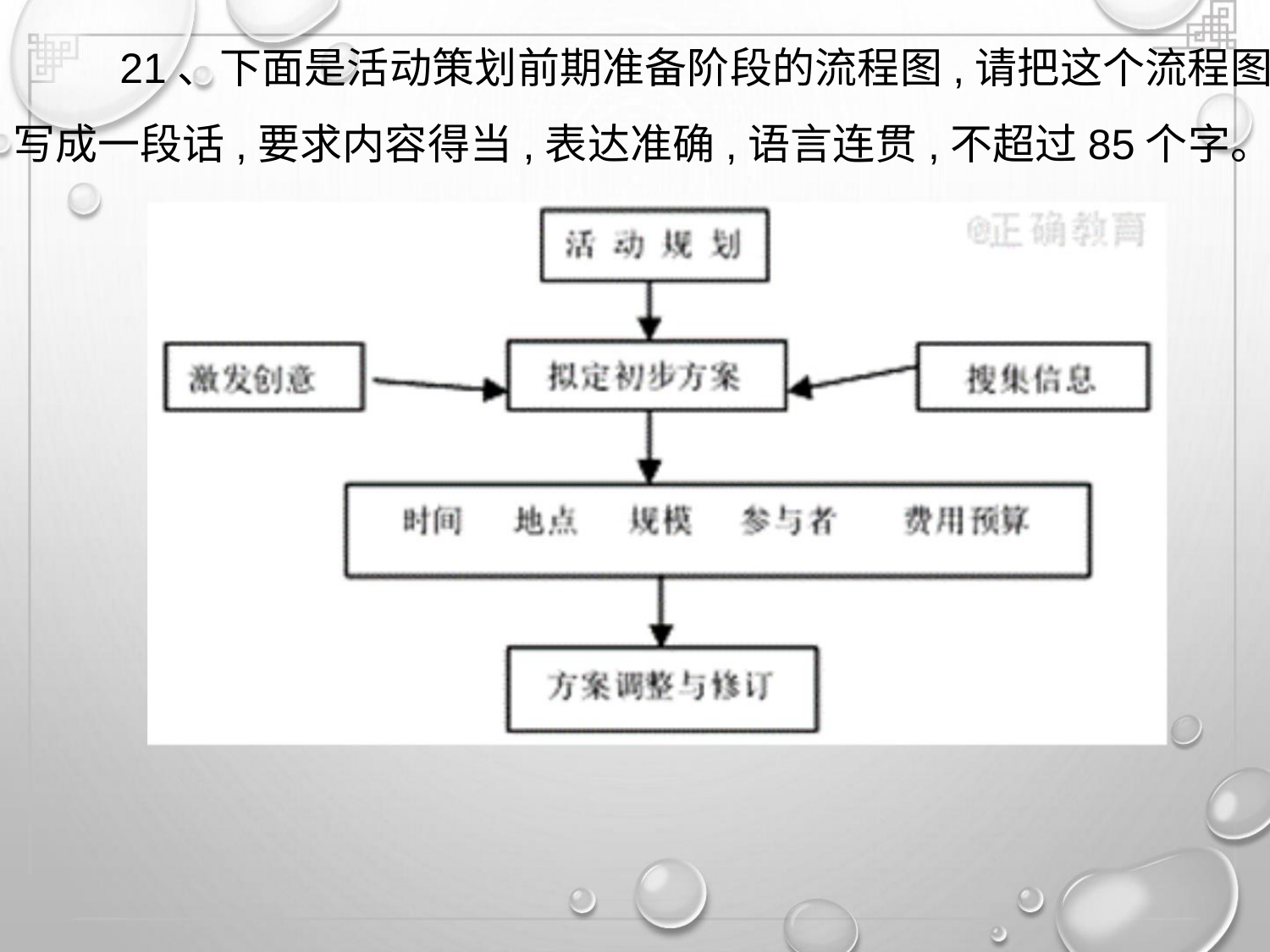

21、下面是活动策划前期准备阶段的流程图,请把这个流程图
写成一段话,要求内容得当,表达准确,语言连贯,不超过85个字。